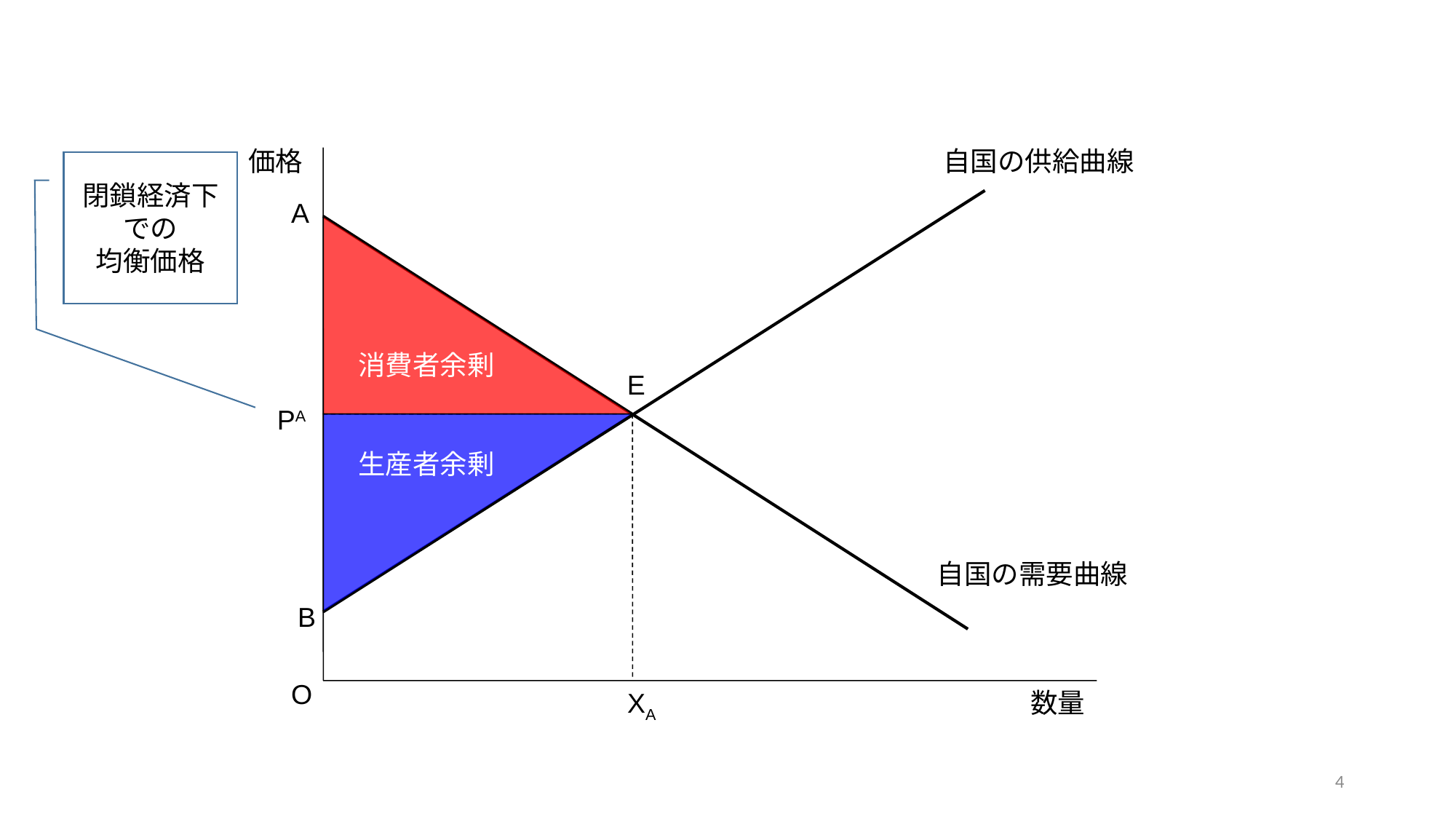

自国の供給曲線
価格

O

数量
4
閉鎖経済下での
均衡価格
A

消費者余剰

E
PA

生産者余剰

自国の需要曲線
B
XA
4